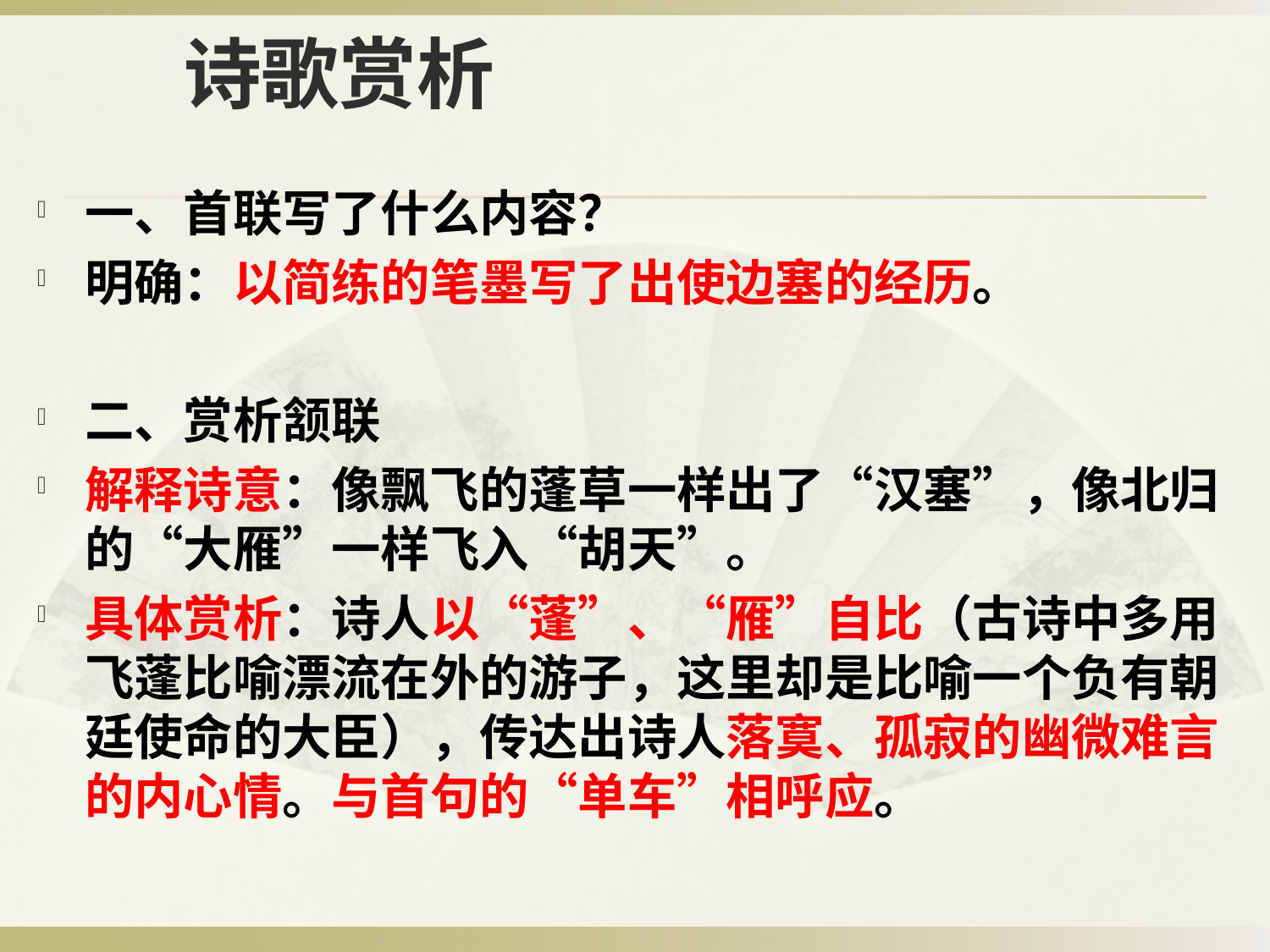

# 诗歌赏析
一、首联写了什么内容？
明确：以简练的笔墨写了出使边塞的经历。

二、赏析颔联
解释诗意：像飘飞的蓬草一样出了“汉塞”，像北归的“大雁”一样飞入“胡天”。
具体赏析：诗人以“蓬”、“雁”自比（古诗中多用飞蓬比喻漂流在外的游子，这里却是比喻一个负有朝廷使命的大臣），传达出诗人落寞、孤寂的幽微难言的内心情。与首句的“单车”相呼应。